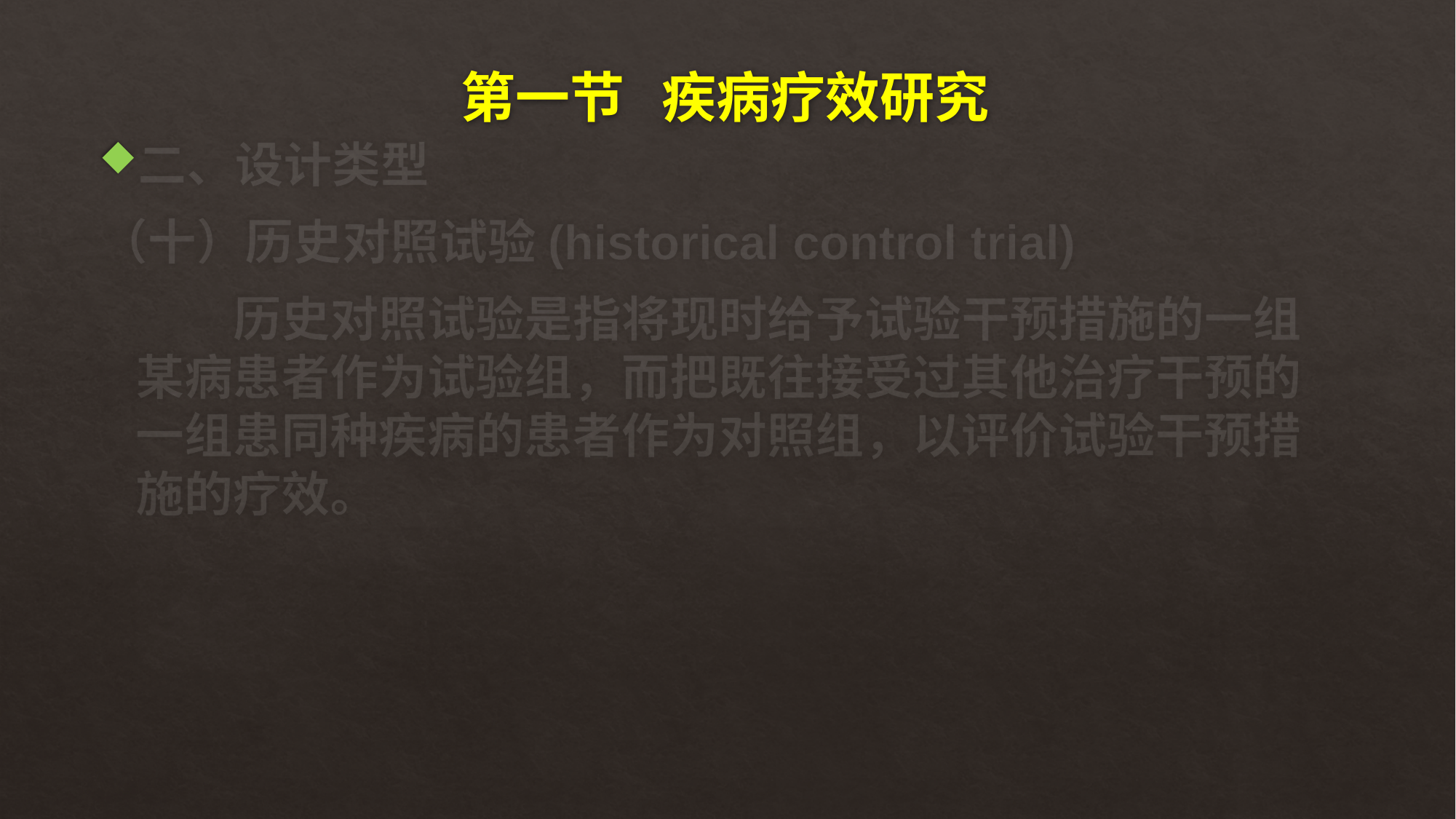

# 第一节   疾病疗效研究
二、设计类型
（十）历史对照试验(historical control trial)
           历史对照试验是指将现时给予试验干预措施的一组某病患者作为试验组，而把既往接受过其他治疗干预的一组患同种疾病的患者作为对照组，以评价试验干预措施的疗效。